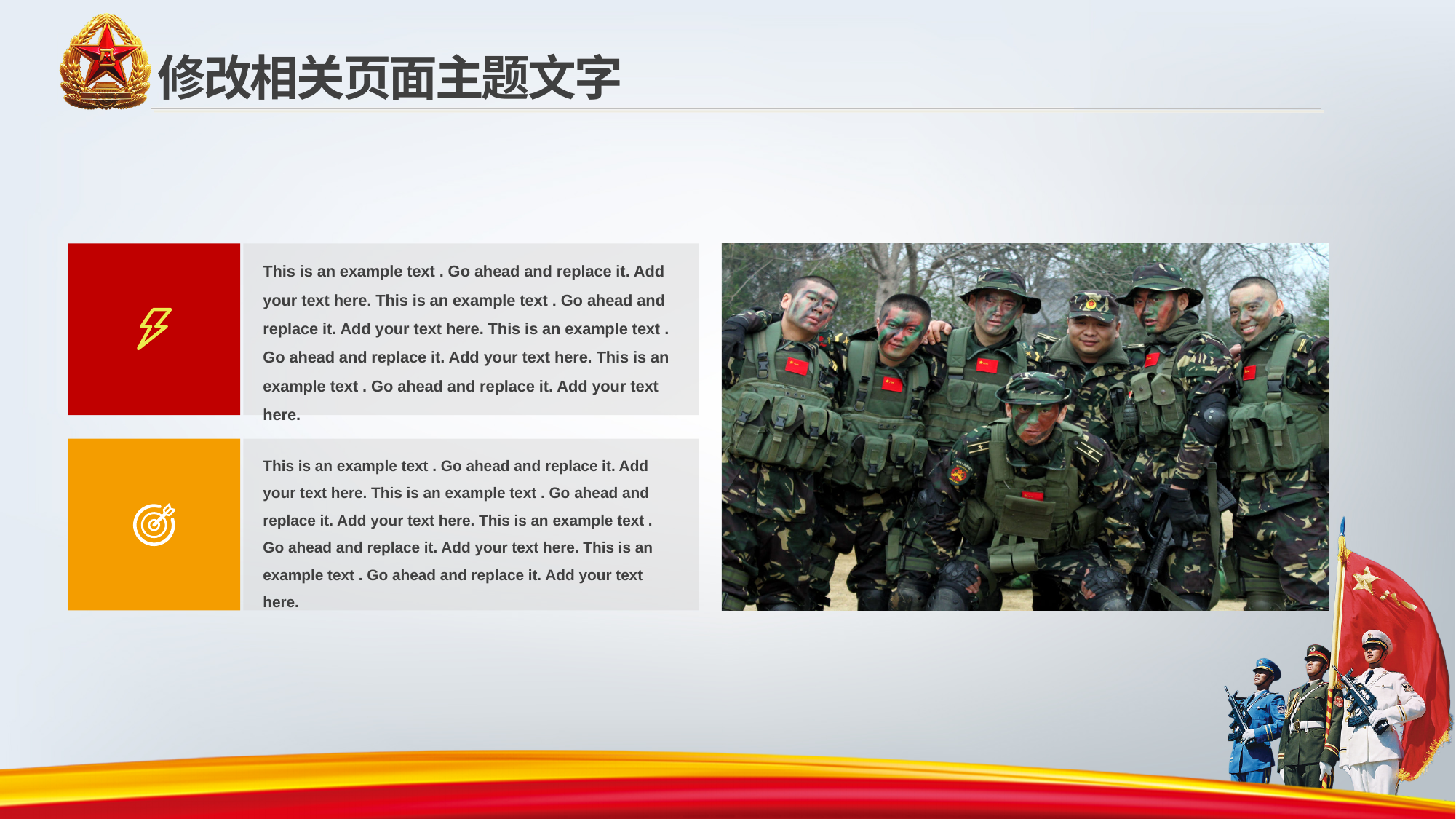

修改相关页面主题文字

This is an example text . Go ahead and replace it. Add your text here. This is an example text . Go ahead and replace it. Add your text here. This is an example text . Go ahead and replace it. Add your text here. This is an example text . Go ahead and replace it. Add your text here.

This is an example text . Go ahead and replace it. Add your text here. This is an example text . Go ahead and replace it. Add your text here. This is an example text . Go ahead and replace it. Add your text here. This is an example text . Go ahead and replace it. Add your text here.